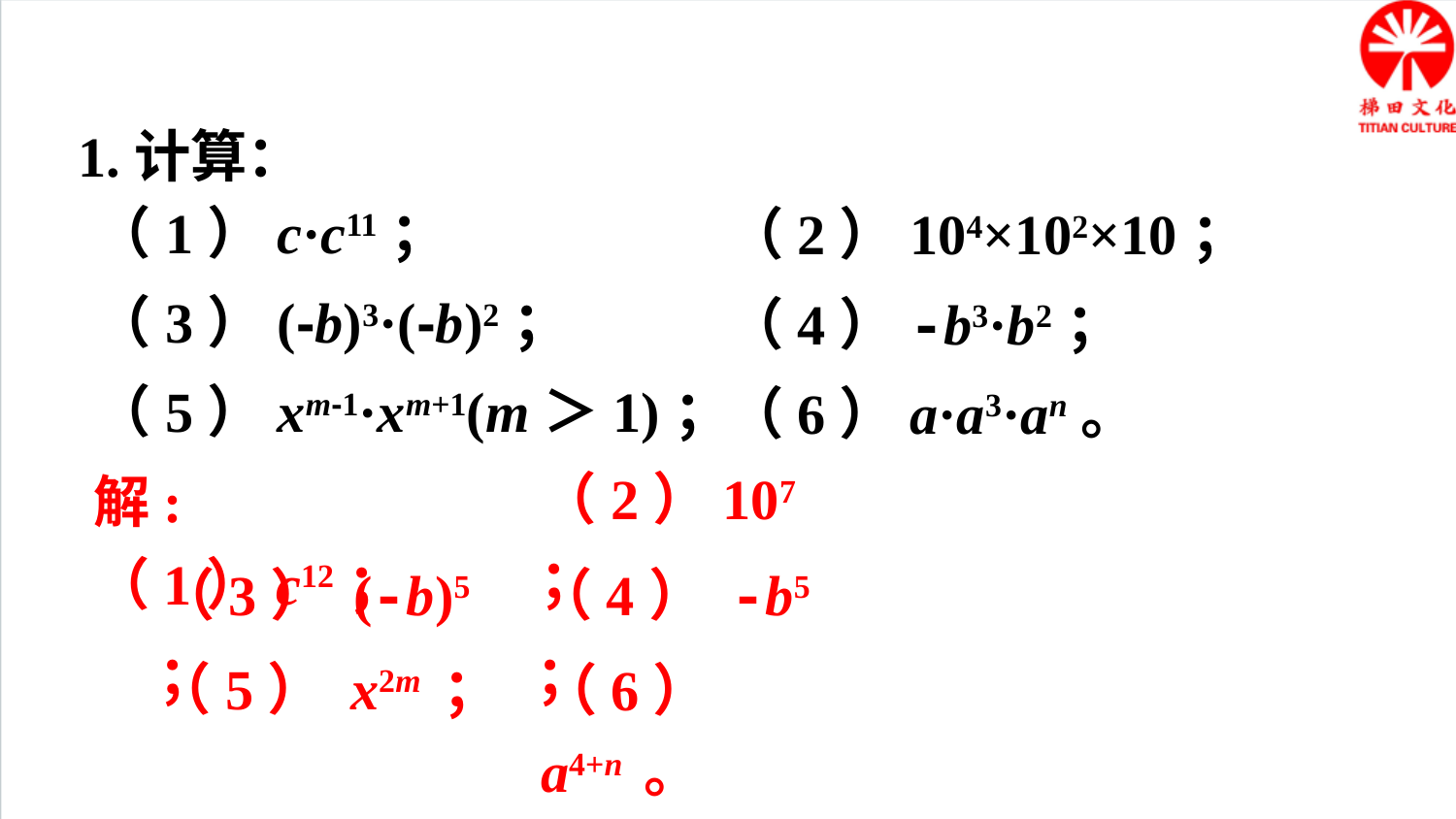

1.计算：
（1）c·c11；
（2）104×102×10；
（3）(-b)3·(-b)2；
（4）-b3·b2；
（5）xm-1·xm+1(m＞1)；
（6）a·a3·an。
（2）107；
解:（1）c12；
（3） (-b)5 ；
（4） -b5 ；
（5） x2m ；
（6） a4+n 。